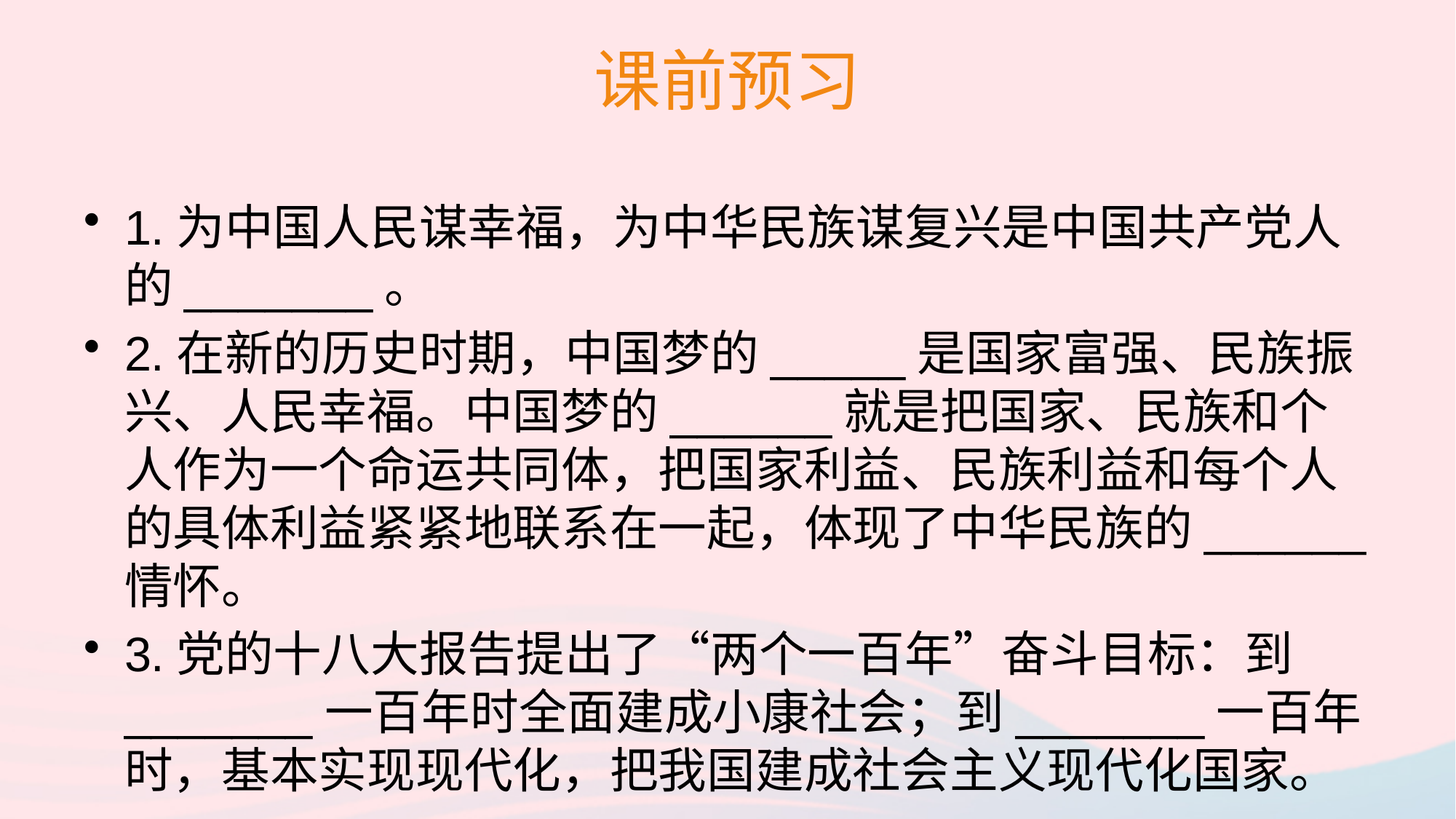

# 课前预习
1.为中国人民谋幸福，为中华民族谋复兴是中国共产党人的_______。
2.在新的历史时期，中国梦的_____是国家富强、民族振兴、人民幸福。中国梦的______就是把国家、民族和个人作为一个命运共同体，把国家利益、民族利益和每个人的具体利益紧紧地联系在一起，体现了中华民族的______情怀。
3.党的十八大报告提出了“两个一百年”奋斗目标：到_______一百年时全面建成小康社会；到_______一百年时，基本实现现代化，把我国建成社会主义现代化国家。